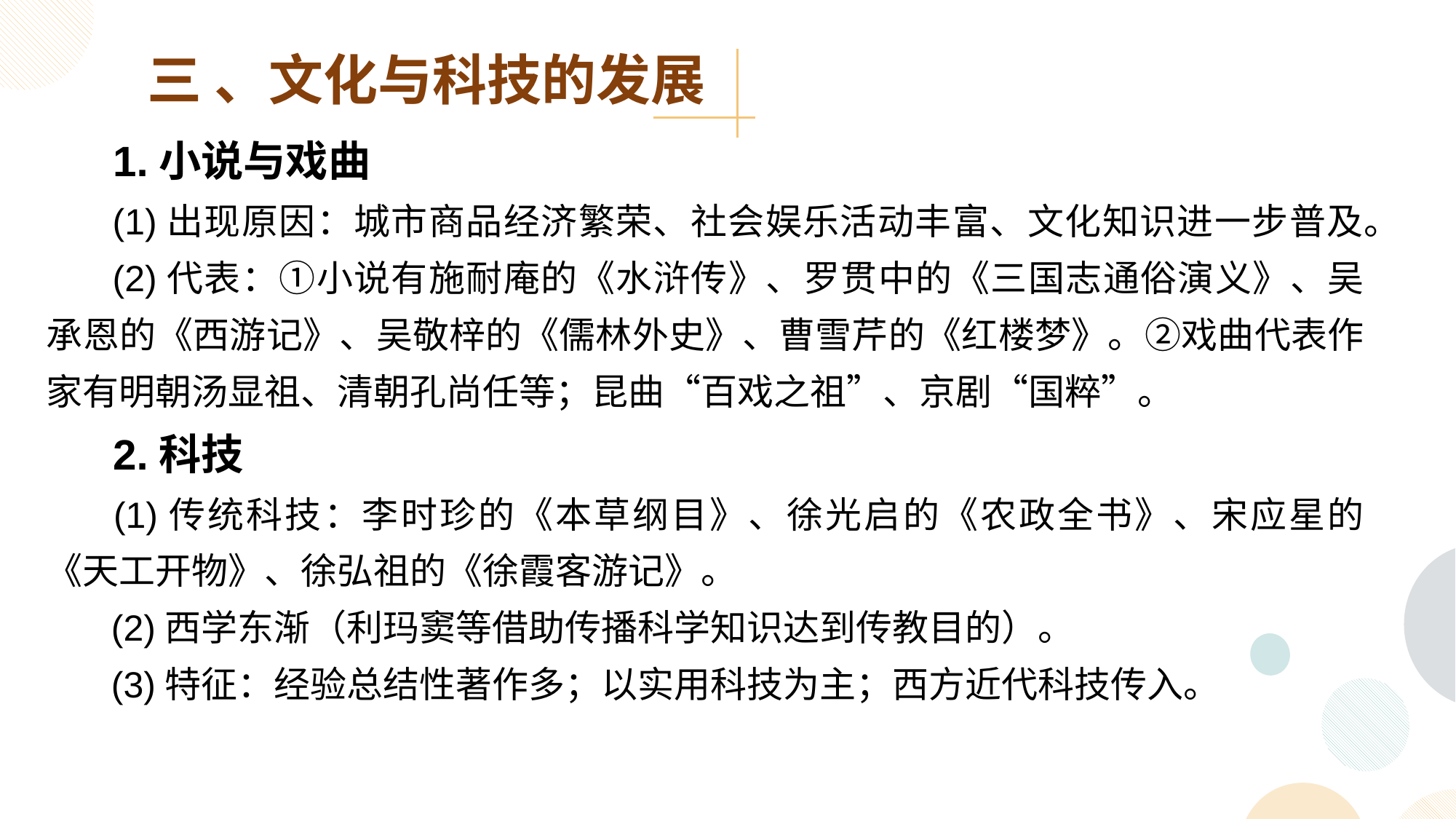

三 、文化与科技的发展
 1.小说与戏曲
 (1)出现原因：城市商品经济繁荣、社会娱乐活动丰富、文化知识进一步普及。
 (2)代表：①小说有施耐庵的《水浒传》、罗贯中的《三国志通俗演义》、吴承恩的《西游记》、吴敬梓的《儒林外史》、曹雪芹的《红楼梦》。②戏曲代表作家有明朝汤显祖、清朝孔尚任等；昆曲“百戏之祖”、京剧“国粹”。
 2.科技
 (1)传统科技：李时珍的《本草纲目》、徐光启的《农政全书》、宋应星的《天工开物》、徐弘祖的《徐霞客游记》。
 (2)西学东渐（利玛窦等借助传播科学知识达到传教目的）。
 (3)特征：经验总结性著作多；以实用科技为主；西方近代科技传入。